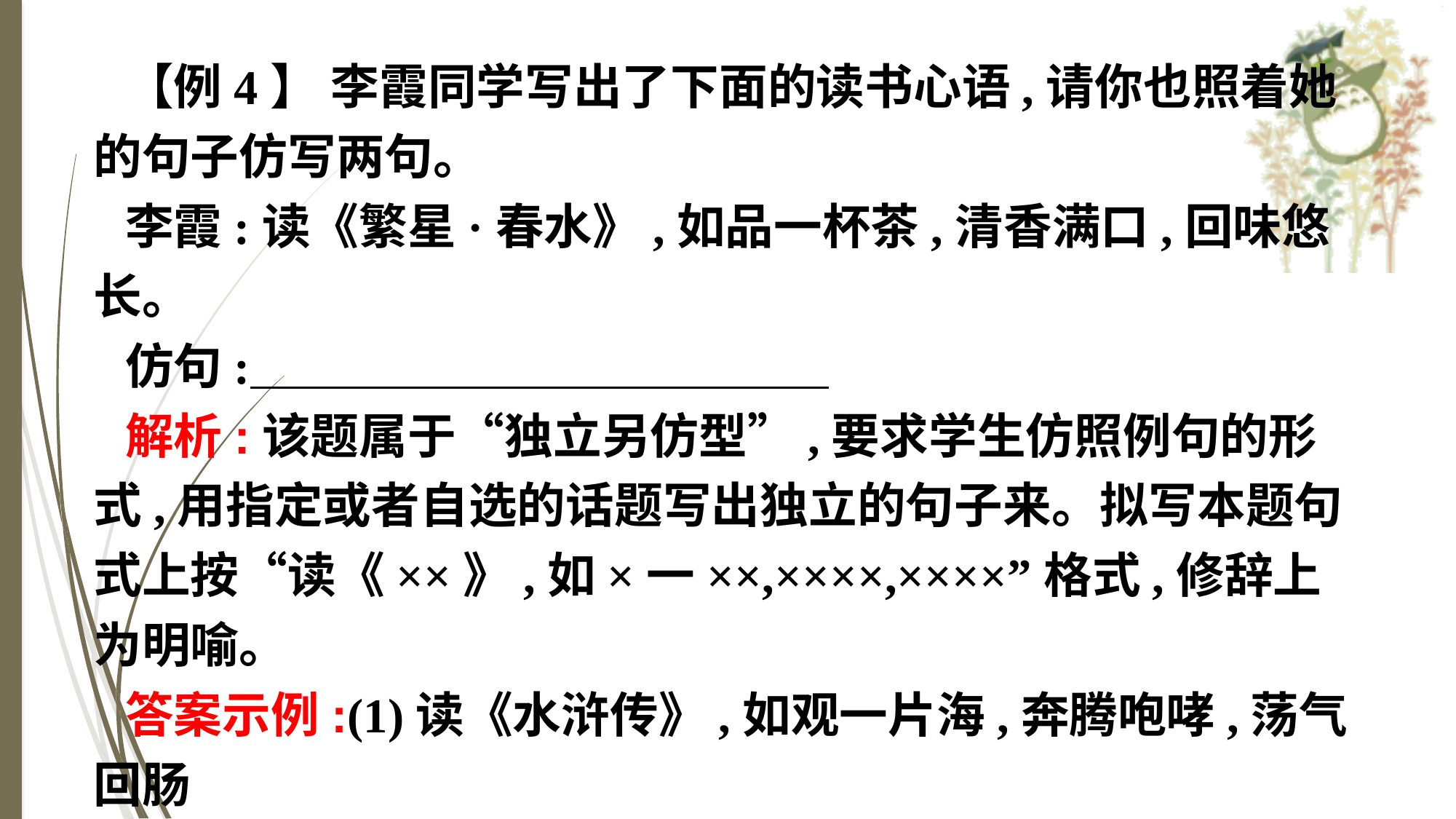

【例4】 李霞同学写出了下面的读书心语,请你也照着她的句子仿写两句。
李霞:读《繁星·春水》,如品一杯茶,清香满口,回味悠长。
仿句:
解析:该题属于“独立另仿型”,要求学生仿照例句的形式,用指定或者自选的话题写出独立的句子来。拟写本题句式上按“读《××》,如×一××,××××,××××”格式,修辞上为明喻。
答案示例:(1)读《水浒传》,如观一片海,奔腾咆哮,荡气回肠
(2)读《朝花夕拾》,如听一首歌,宁静雅致,钟磬和鸣。